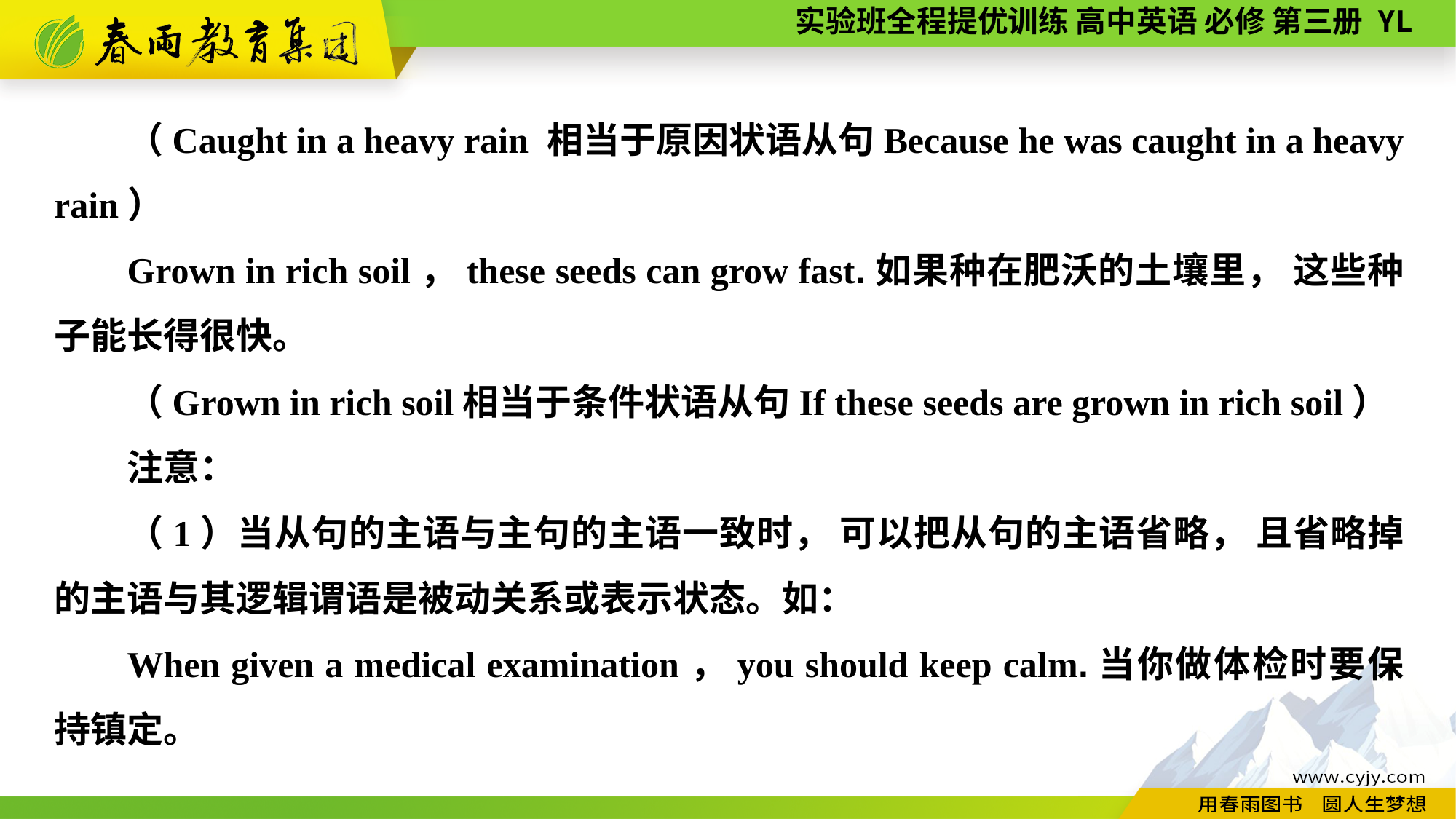

（Caught in a heavy rain 相当于原因状语从句Because he was caught in a heavy rain）
Grown in rich soil，these seeds can grow fast.如果种在肥沃的土壤里， 这些种子能长得很快。
（Grown in rich soil相当于条件状语从句If these seeds are grown in rich soil）
注意：
（1）当从句的主语与主句的主语一致时， 可以把从句的主语省略， 且省略掉的主语与其逻辑谓语是被动关系或表示状态。如：
When given a medical examination，you should keep calm.当你做体检时要保持镇定。